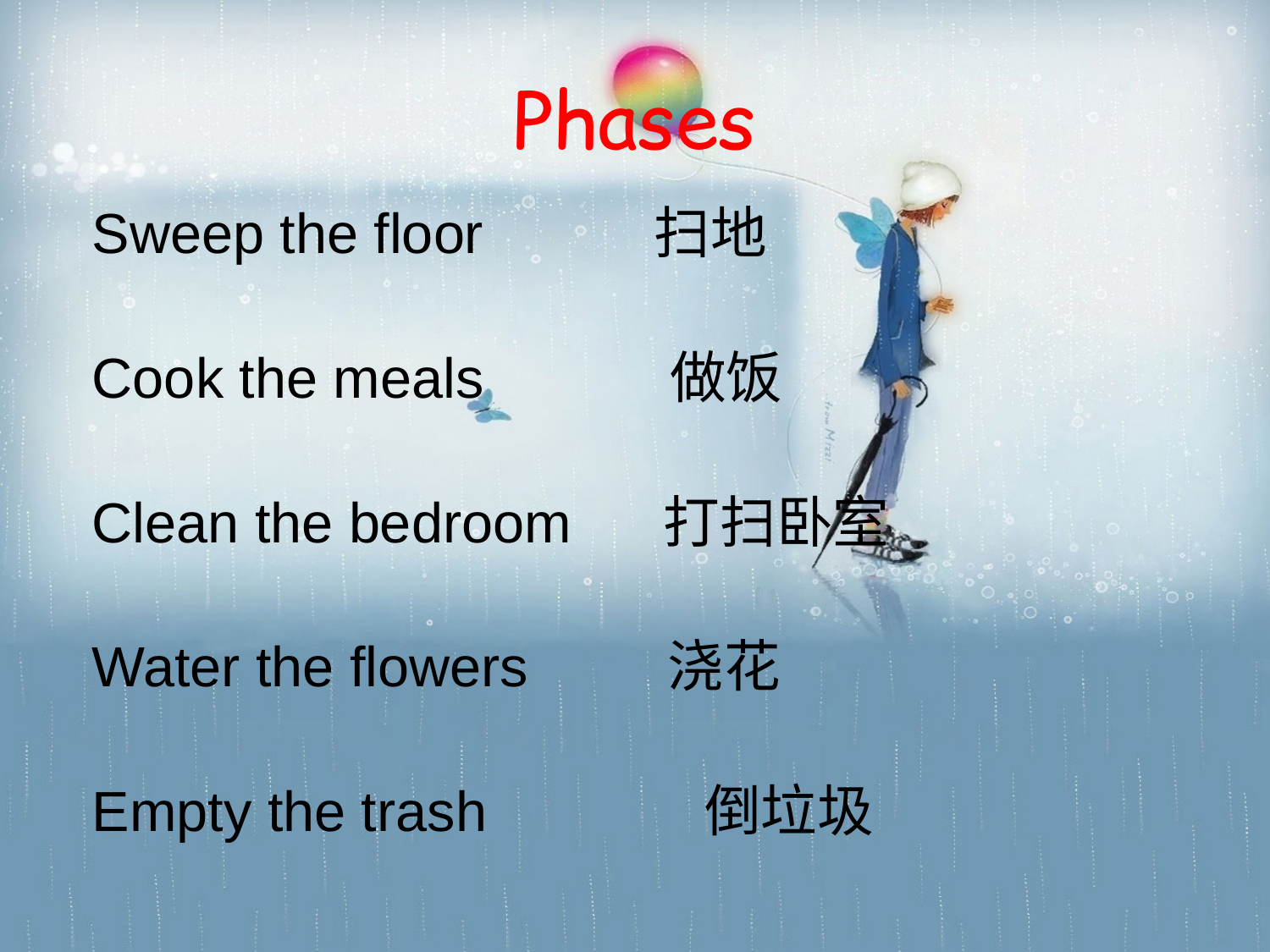

Phases
Sweep the floor          扫地

Cook the meals           做饭

Clean the bedroom     打扫卧室

Water the flowers        浇花

Empty the trash             倒垃圾